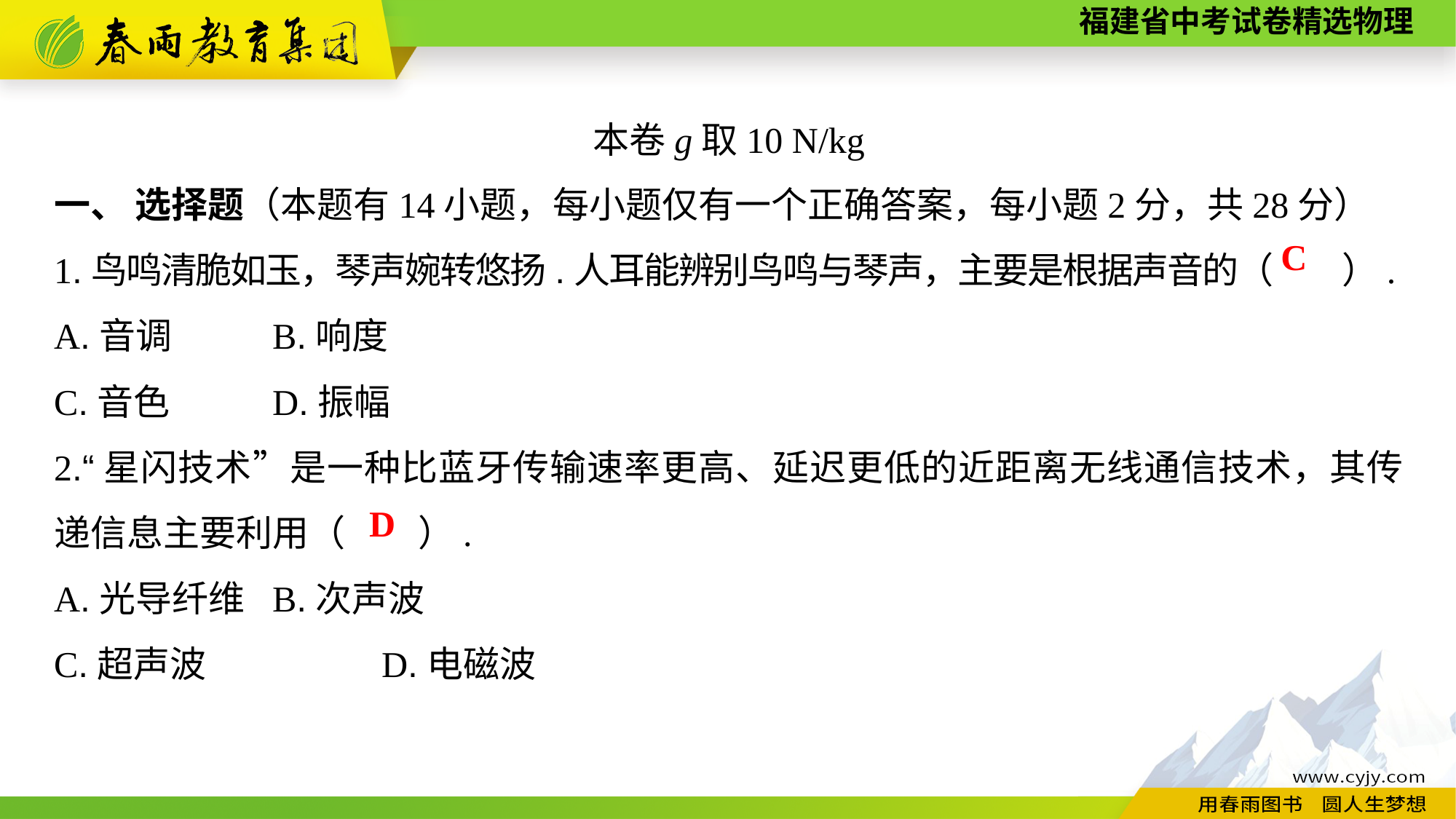

本卷g取10 N/kg
一、 选择题（本题有14小题，每小题仅有一个正确答案，每小题2分，共28分）
1.鸟鸣清脆如玉，琴声婉转悠扬.人耳能辨别鸟鸣与琴声，主要是根据声音的（　　）.
A.音调	B.响度
C.音色　　	D.振幅
2.“星闪技术”是一种比蓝牙传输速率更高、延迟更低的近距离无线通信技术，其传递信息主要利用（　　）.
A.光导纤维	B.次声波
C.超声波　　	D.电磁波
C
D